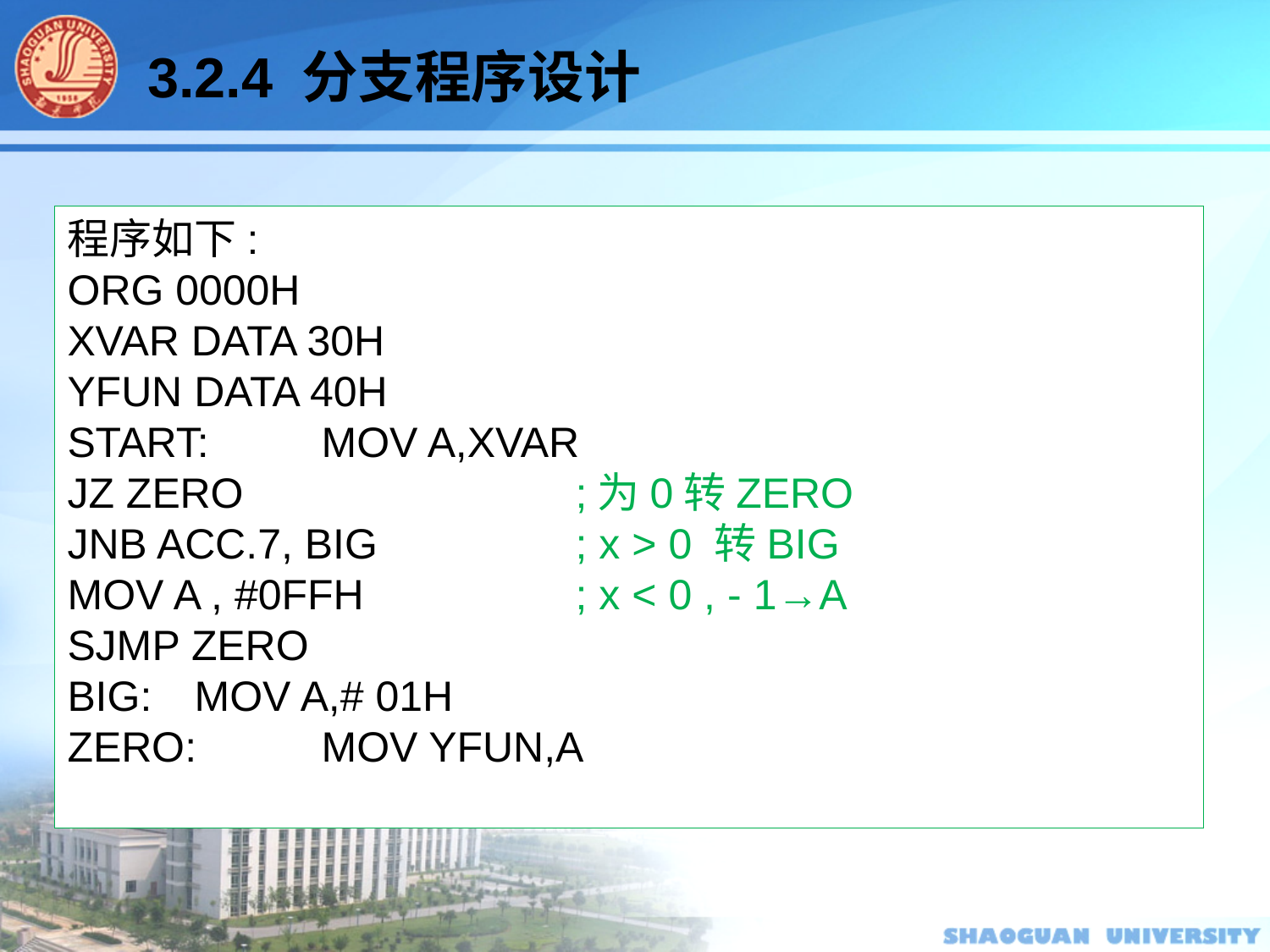

3.2.4 分支程序设计
程序如下:
ORG 0000H
XVAR DATA 30H
YFUN DATA 40H
START: 	MOV A,XVAR
JZ ZERO 			;为0转ZERO
JNB ACC.7, BIG	 	; x > 0 转BIG
MOV A , #0FFH 		; x < 0 , - 1→A
SJMP ZERO
BIG: 	MOV A,# 01H
ZERO: 	MOV YFUN,A